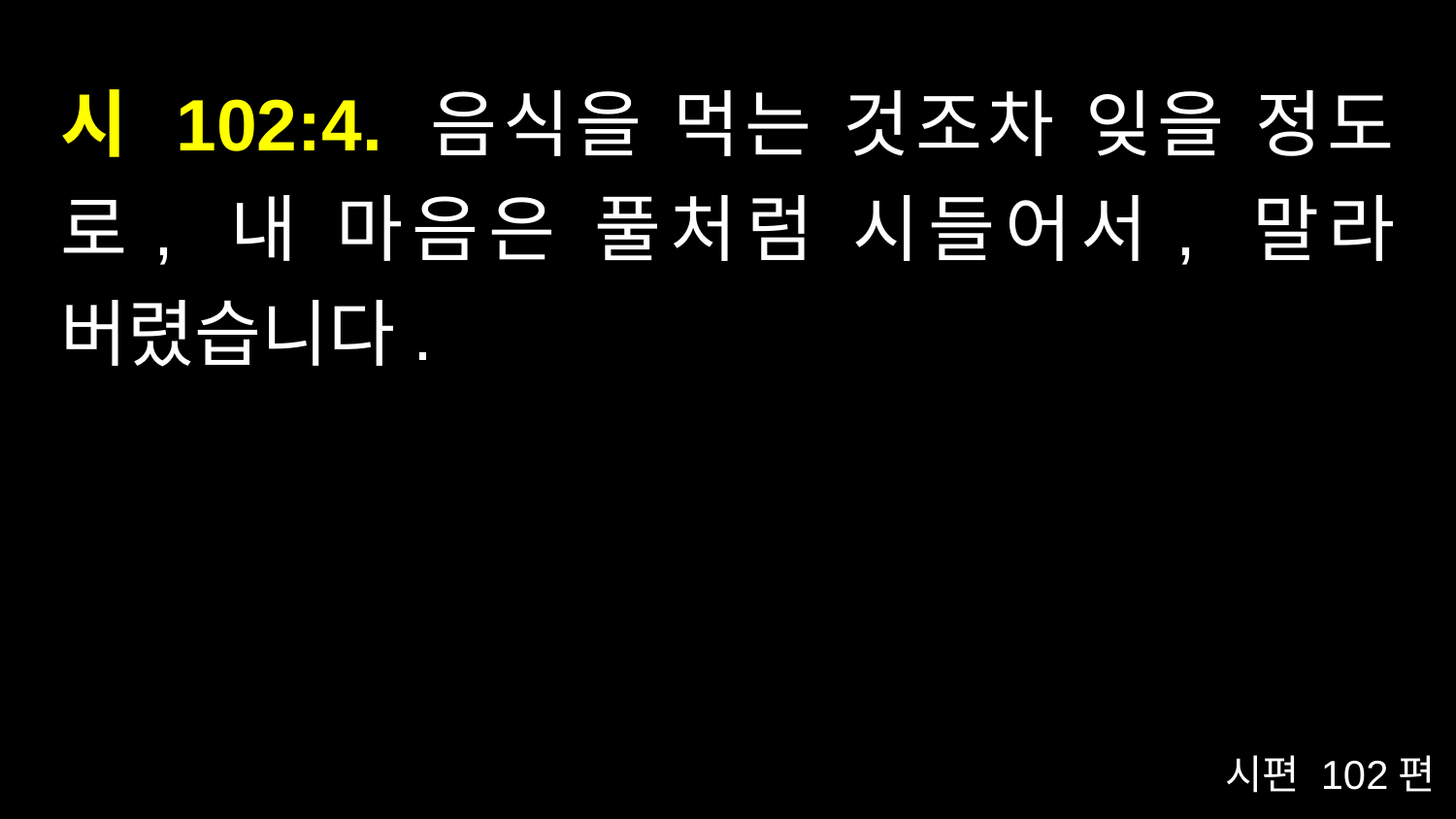

# 시 102:4. 음식을 먹는 것조차 잊을 정도로, 내 마음은 풀처럼 시들어서, 말라 버렸습니다.
시편 102편